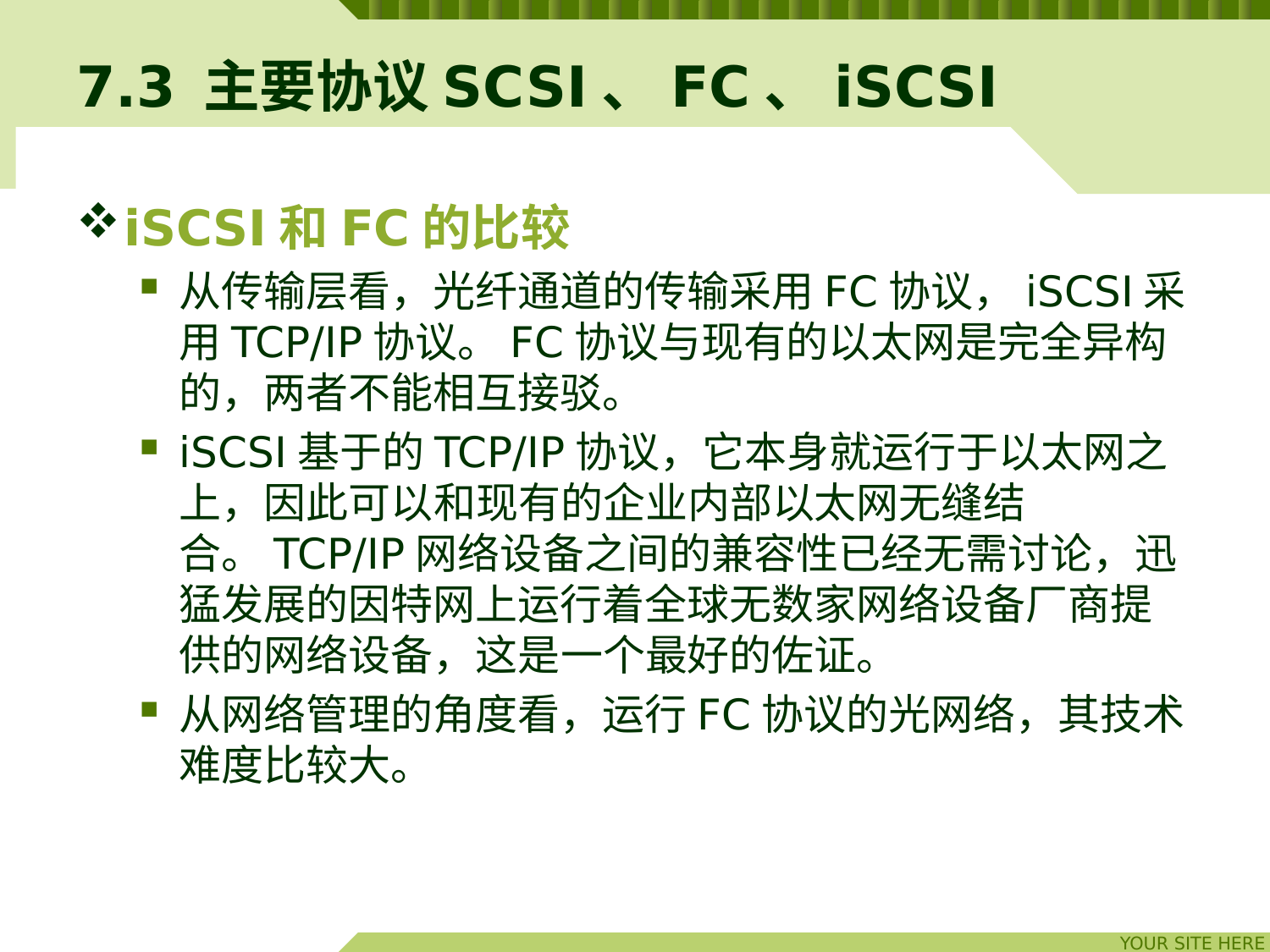

# 7.3	主要协议SCSI、FC、iSCSI
iSCSI和FC的比较
从传输层看，光纤通道的传输采用FC协议，iSCSI采用TCP/IP协议。FC协议与现有的以太网是完全异构的，两者不能相互接驳。
iSCSI基于的TCP/IP协议，它本身就运行于以太网之上，因此可以和现有的企业内部以太网无缝结合。TCP/IP网络设备之间的兼容性已经无需讨论，迅猛发展的因特网上运行着全球无数家网络设备厂商提供的网络设备，这是一个最好的佐证。
从网络管理的角度看，运行FC协议的光网络，其技术难度比较大。